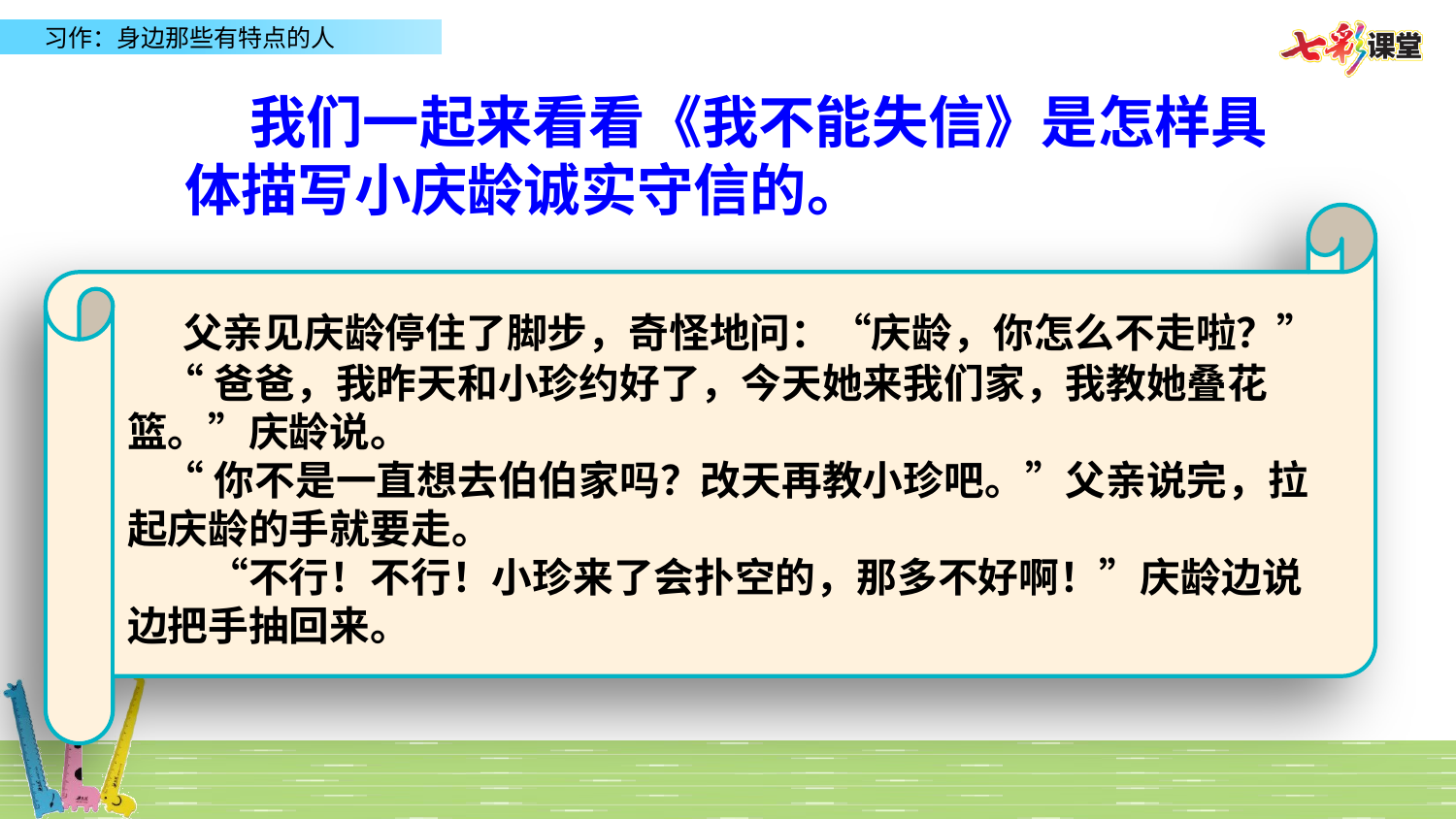

我们一起来看看《我不能失信》是怎样具体描写小庆龄诚实守信的。

    父亲见庆龄停住了脚步，奇怪地问：“庆龄，你怎么不走啦？”
    “爸爸，我昨天和小珍约好了，今天她来我们家，我教她叠花篮。”庆龄说。
    “你不是一直想去伯伯家吗？改天再教小珍吧。”父亲说完，拉起庆龄的手就要走。
　　“不行！不行！小珍来了会扑空的，那多不好啊！”庆龄边说边把手抽回来。